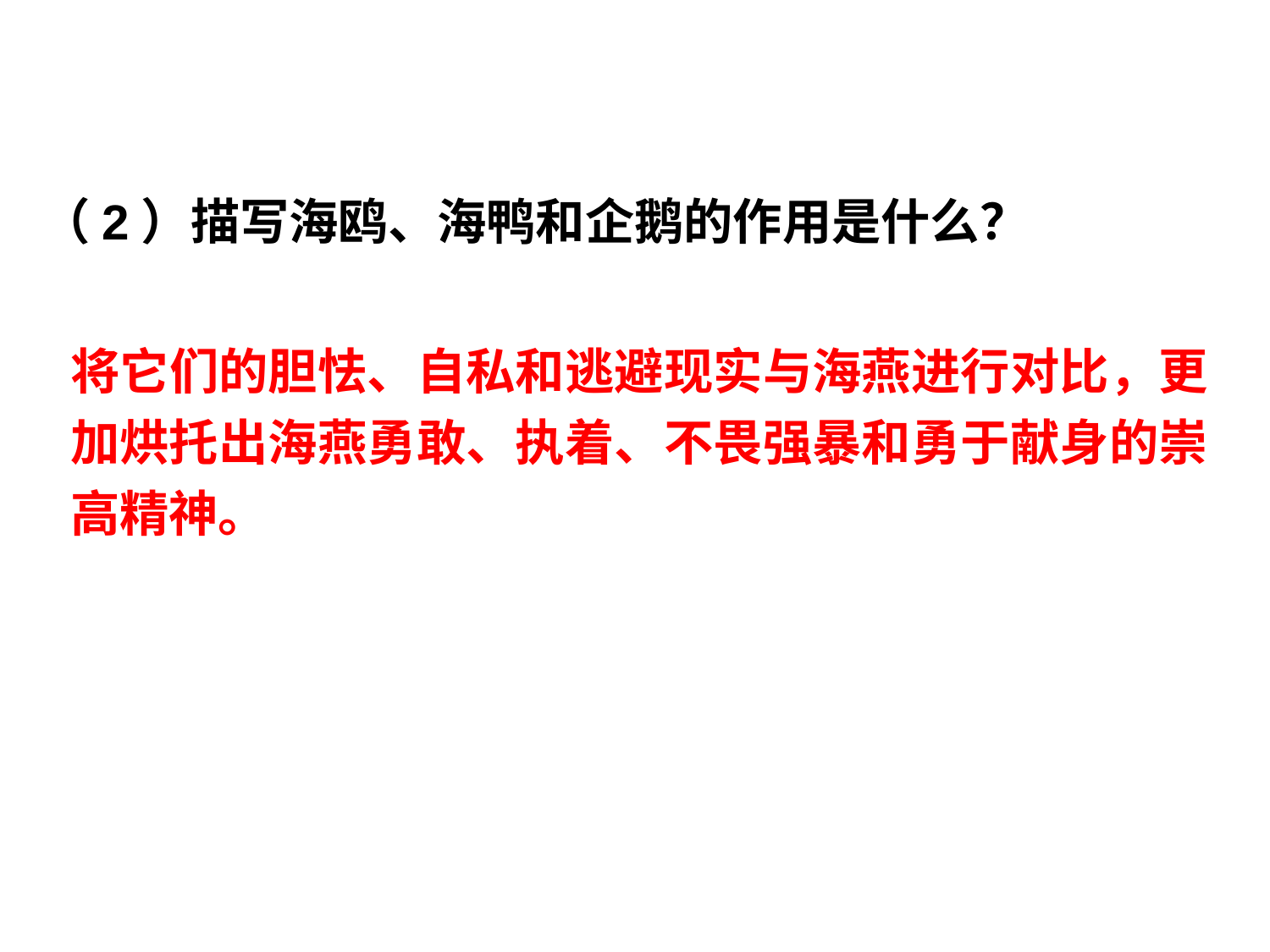

（2）描写海鸥、海鸭和企鹅的作用是什么？
将它们的胆怯、自私和逃避现实与海燕进行对比，更加烘托出海燕勇敢、执着、不畏强暴和勇于献身的崇高精神。